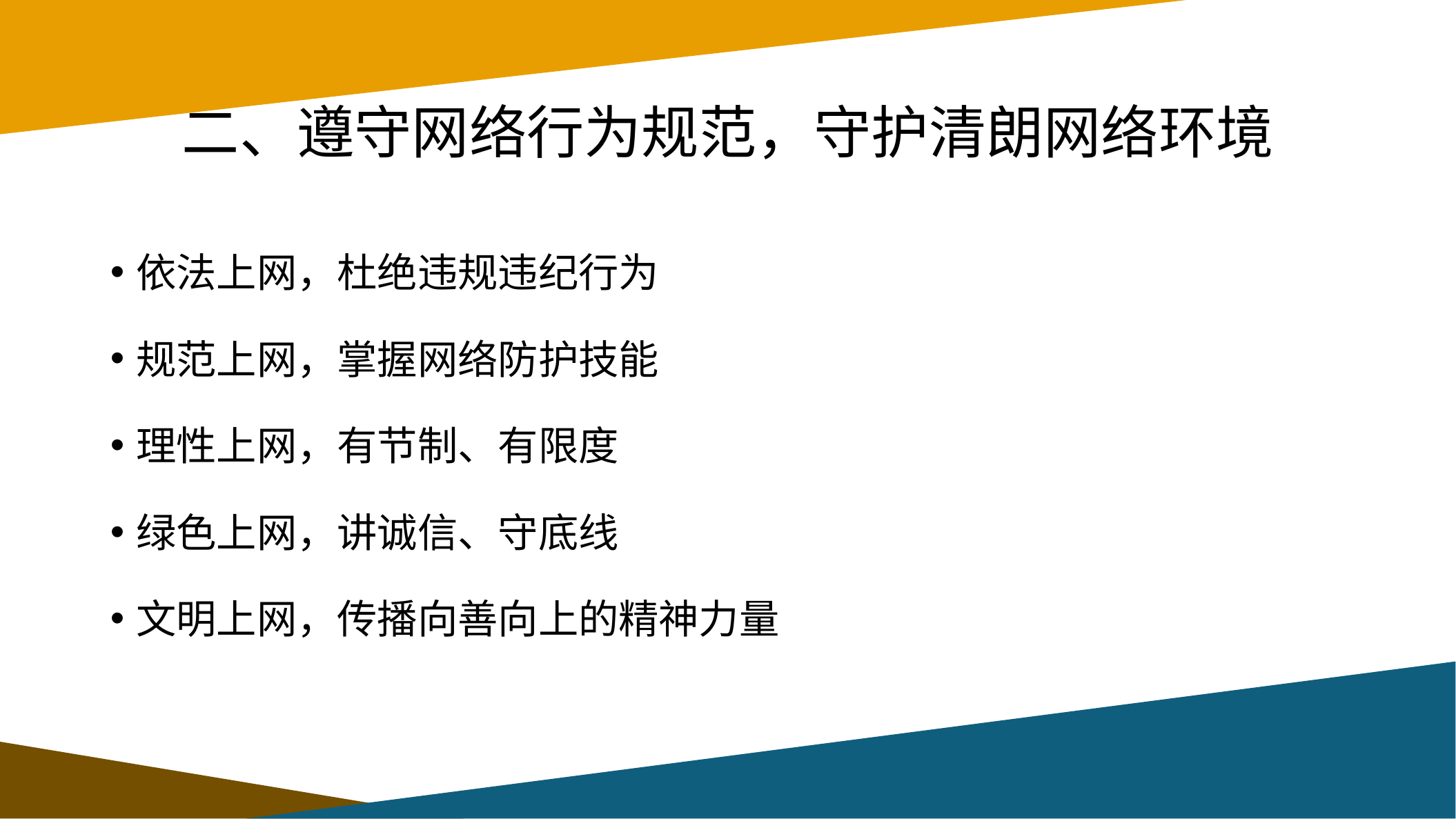

# 二、遵守网络行为规范，守护清朗网络环境
依法上网，杜绝违规违纪行为
规范上网，掌握网络防护技能
理性上网，有节制、有限度
绿色上网，讲诚信、守底线
文明上网，传播向善向上的精神力量